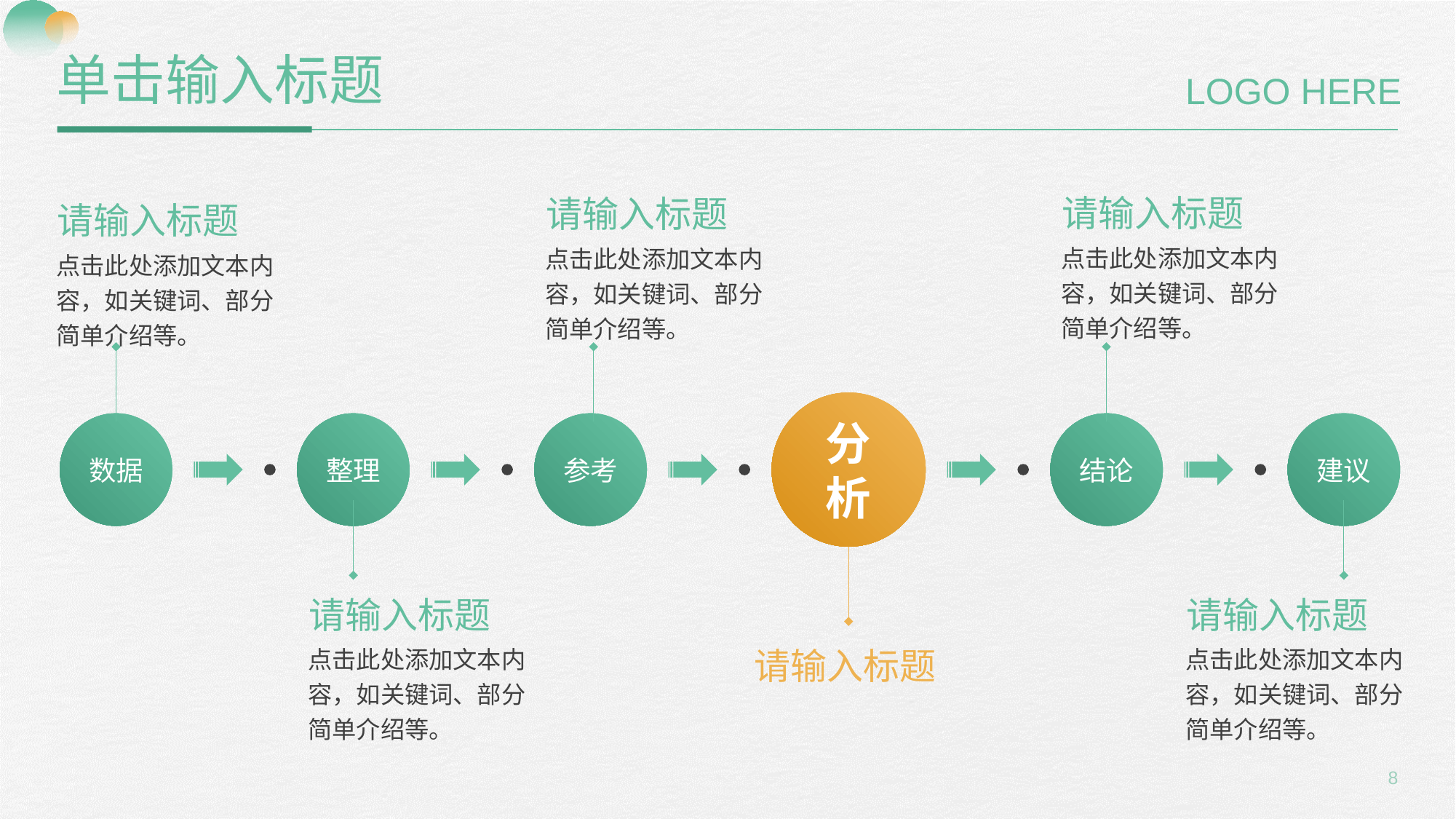

单击输入标题
LOGO HERE
请输入标题
请输入标题
请输入标题
点击此处添加文本内容，如关键词、部分简单介绍等。
点击此处添加文本内容，如关键词、部分简单介绍等。
点击此处添加文本内容，如关键词、部分简单介绍等。
分析
数据
整理
参考
结论
建议

请输入标题
请输入标题
请输入标题
点击此处添加文本内容，如关键词、部分简单介绍等。
点击此处添加文本内容，如关键词、部分简单介绍等。
8